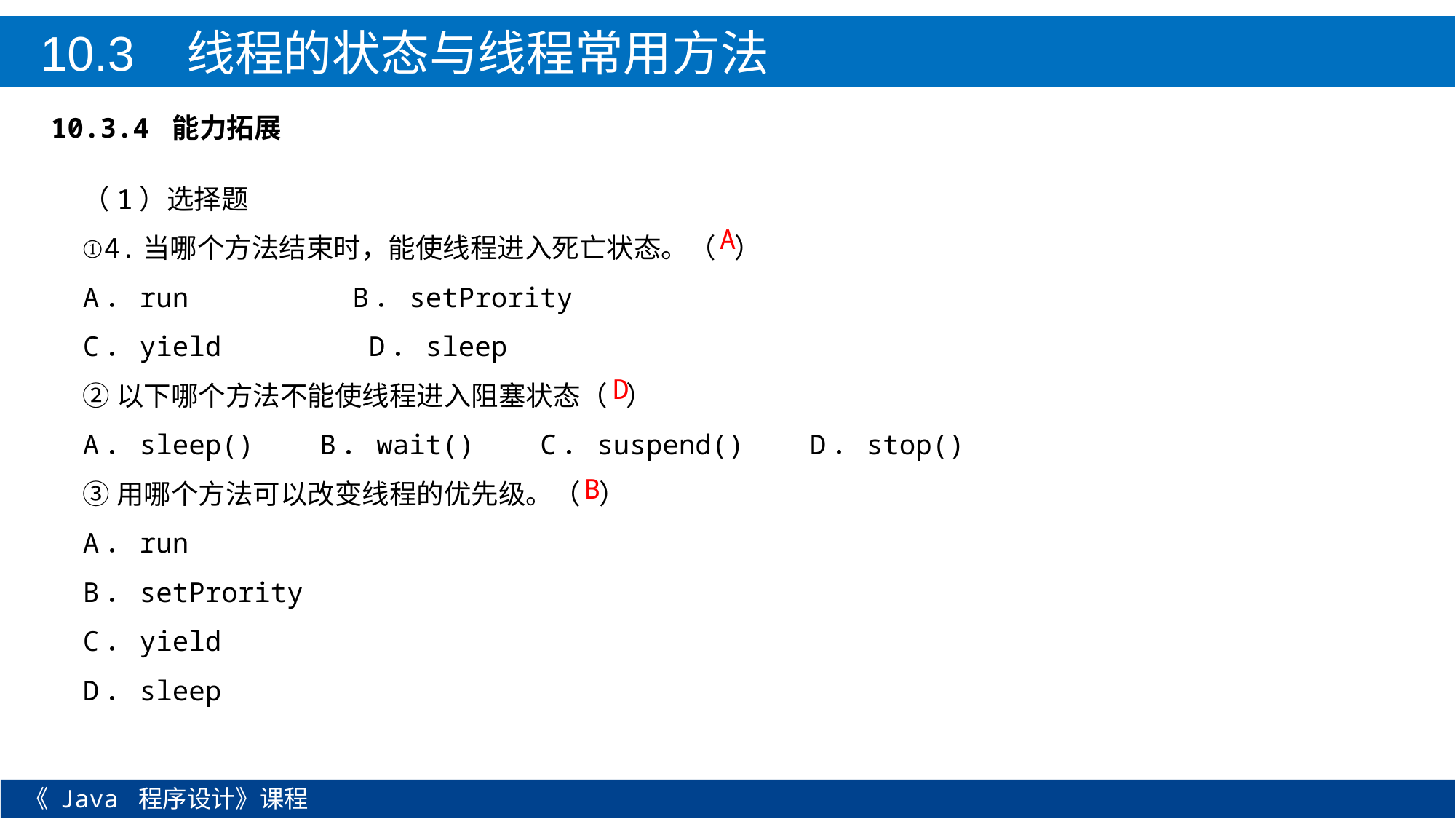

10.3   线程的状态与线程常用方法

10.3.4 能力拓展
（1）选择题
①4.当哪个方法结束时，能使线程进入死亡状态。（   ）
A．run          B．setPrority
C．yield         D．sleep
②以下哪个方法不能使线程进入阻塞状态（   ）
A．sleep()    B．wait()    C．suspend()    D．stop()
③用哪个方法可以改变线程的优先级。（   ）
A．run
B．setPrority
C．yield
D．sleep

A
D
B
《 Java 程序设计》课程